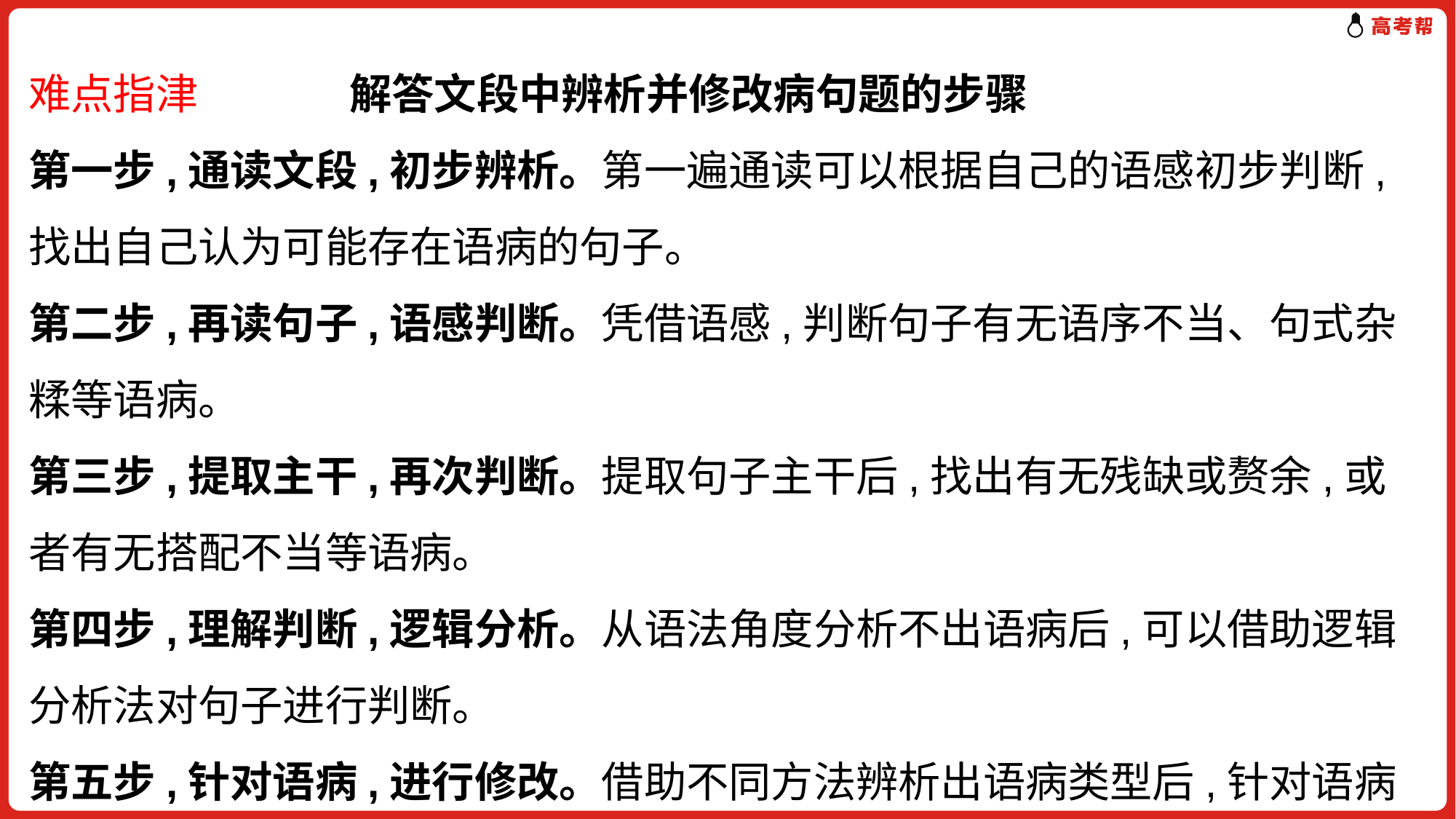

难点指津                解答文段中辨析并修改病句题的步骤
第一步,通读文段,初步辨析。第一遍通读可以根据自己的语感初步判断,找出自己认为可能存在语病的句子。
第二步,再读句子,语感判断。凭借语感,判断句子有无语序不当、句式杂糅等语病。
第三步,提取主干,再次判断。提取句子主干后,找出有无残缺或赘余,或者有无搭配不当等语病。
第四步,理解判断,逻辑分析。从语法角度分析不出语病后,可以借助逻辑分析法对句子进行判断。
第五步,针对语病,进行修改。借助不同方法辨析出语病类型后,针对语病类型